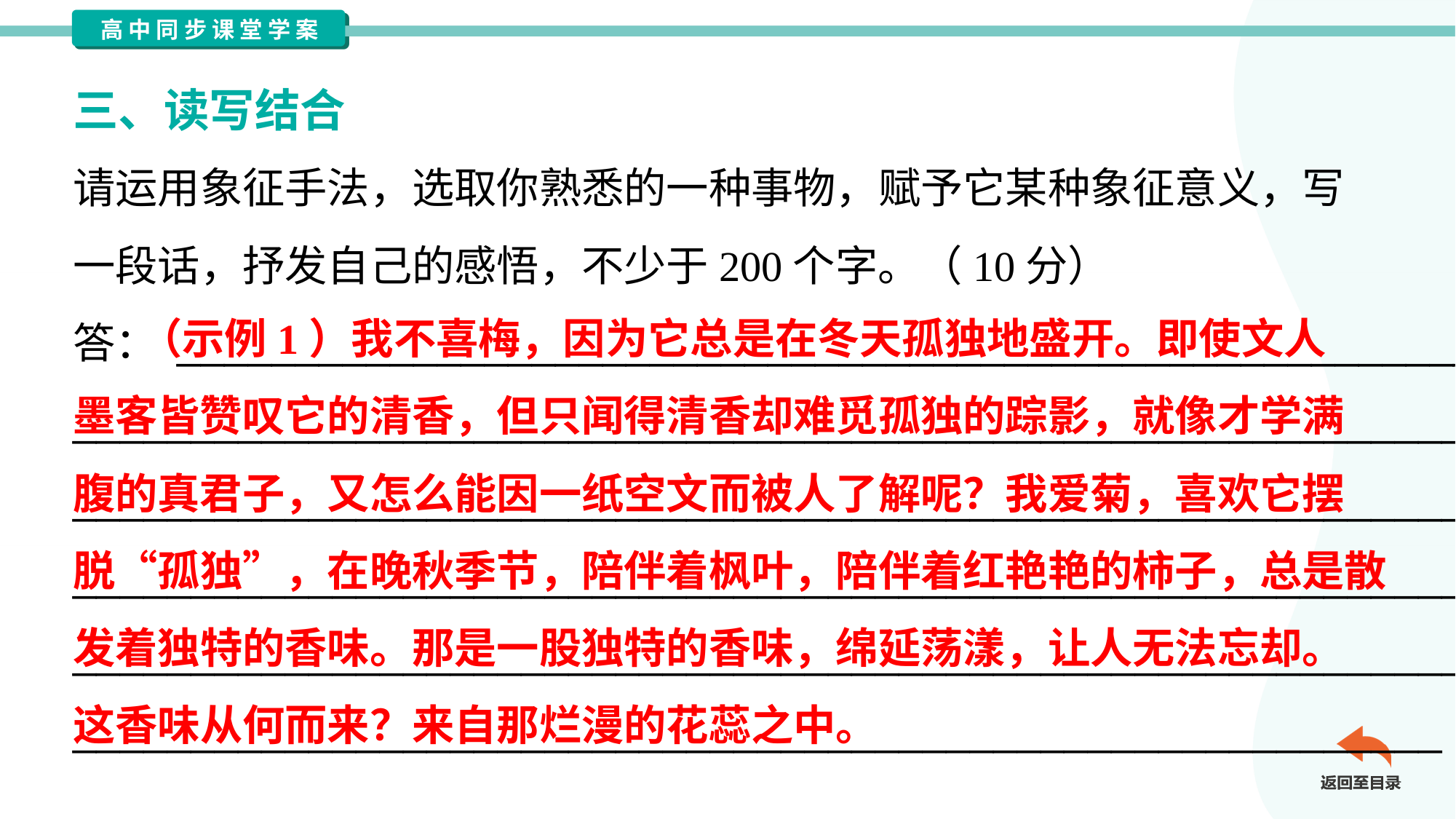

三、读写结合
请运用象征手法，选取你熟悉的一种事物，赋予它某种象征意义，写
一段话，抒发自己的感悟，不少于200个字。（10分）
答： ________________________________________________________
_____________________________________________________________
_____________________________________________________________
_____________________________________________________________
_____________________________________________________________
__________________________________________________________
      （示例1）我不喜梅，因为它总是在冬天孤独地盛开。即使文人
墨客皆赞叹它的清香，但只闻得清香却难觅孤独的踪影，就像才学满
腹的真君子，又怎么能因一纸空文而被人了解呢？我爱菊，喜欢它摆
脱“孤独”，在晚秋季节，陪伴着枫叶，陪伴着红艳艳的柿子，总是散
发着独特的香味。那是一股独特的香味，绵延荡漾，让人无法忘却。
这香味从何而来？来自那烂漫的花蕊之中。